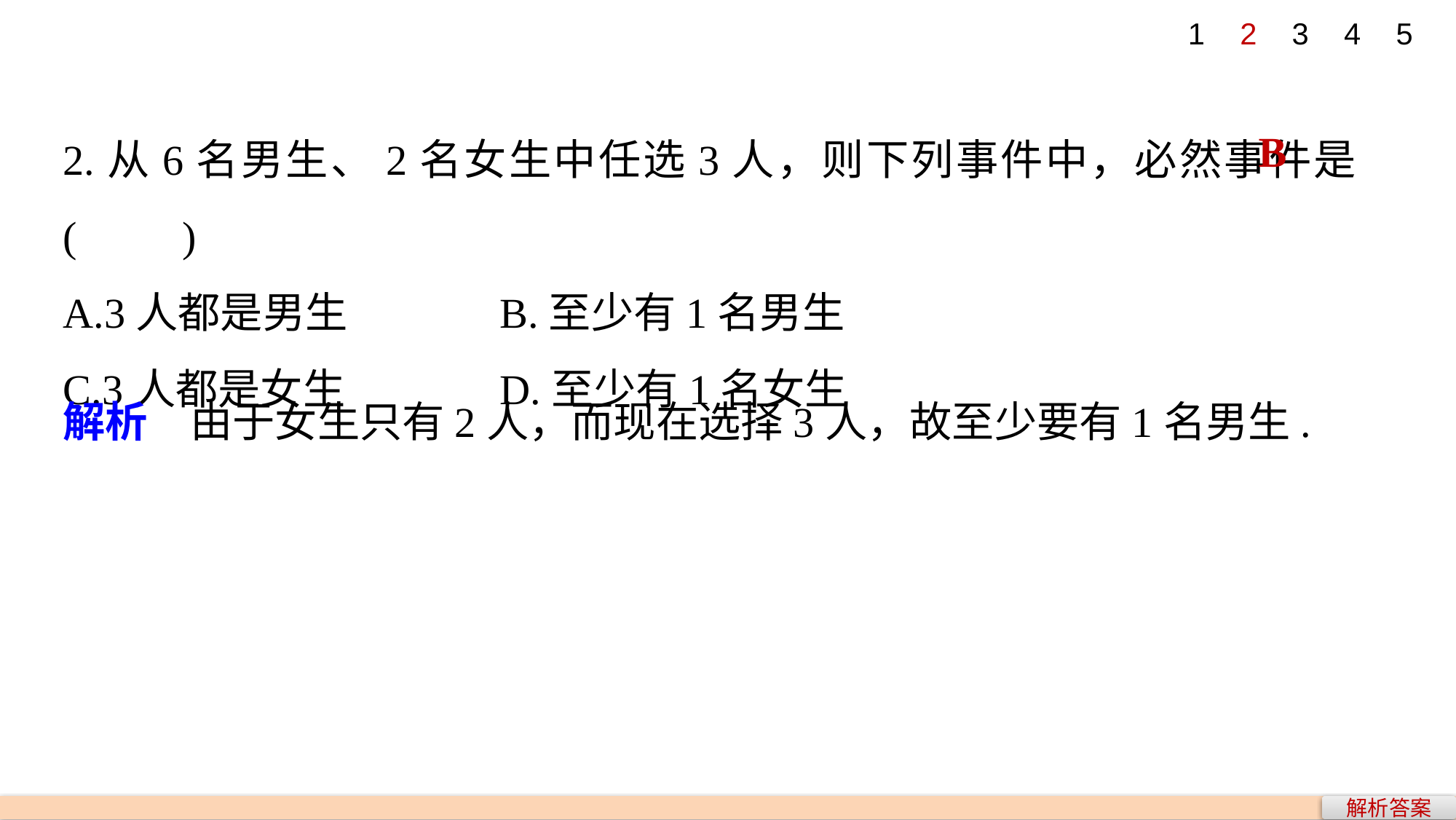

1
2
3
4
5
2.从6名男生、2名女生中任选3人，则下列事件中，必然事件是(　　)
A.3人都是男生  		B.至少有1名男生
C.3人都是女生  		D.至少有1名女生
B
解析　由于女生只有2人，而现在选择3人，故至少要有1名男生.
解析答案